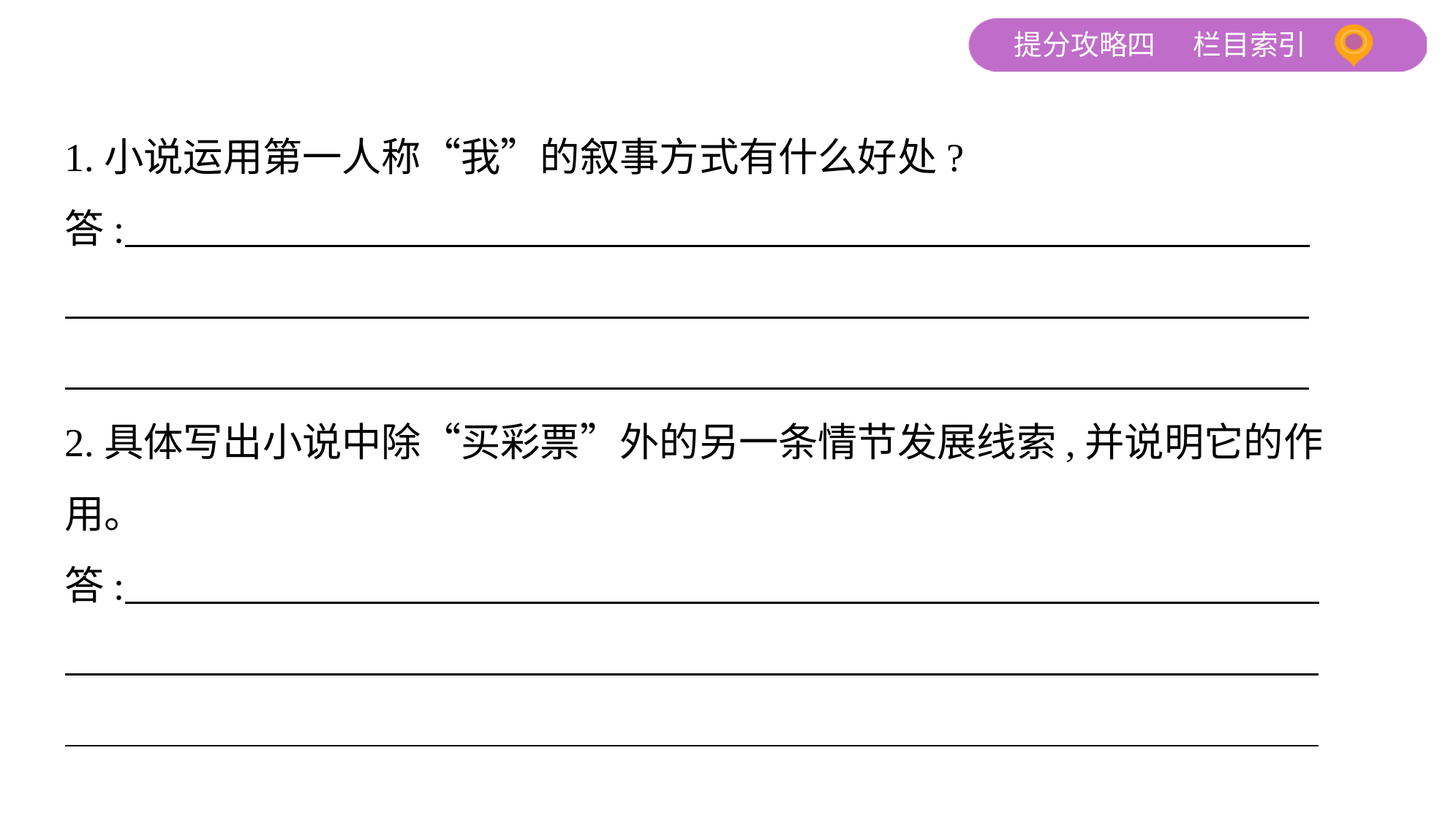

1.小说运用第一人称“我”的叙事方式有什么好处?
答:

2.具体写出小说中除“买彩票”外的另一条情节发展线索,并说明它的作
用。
答: